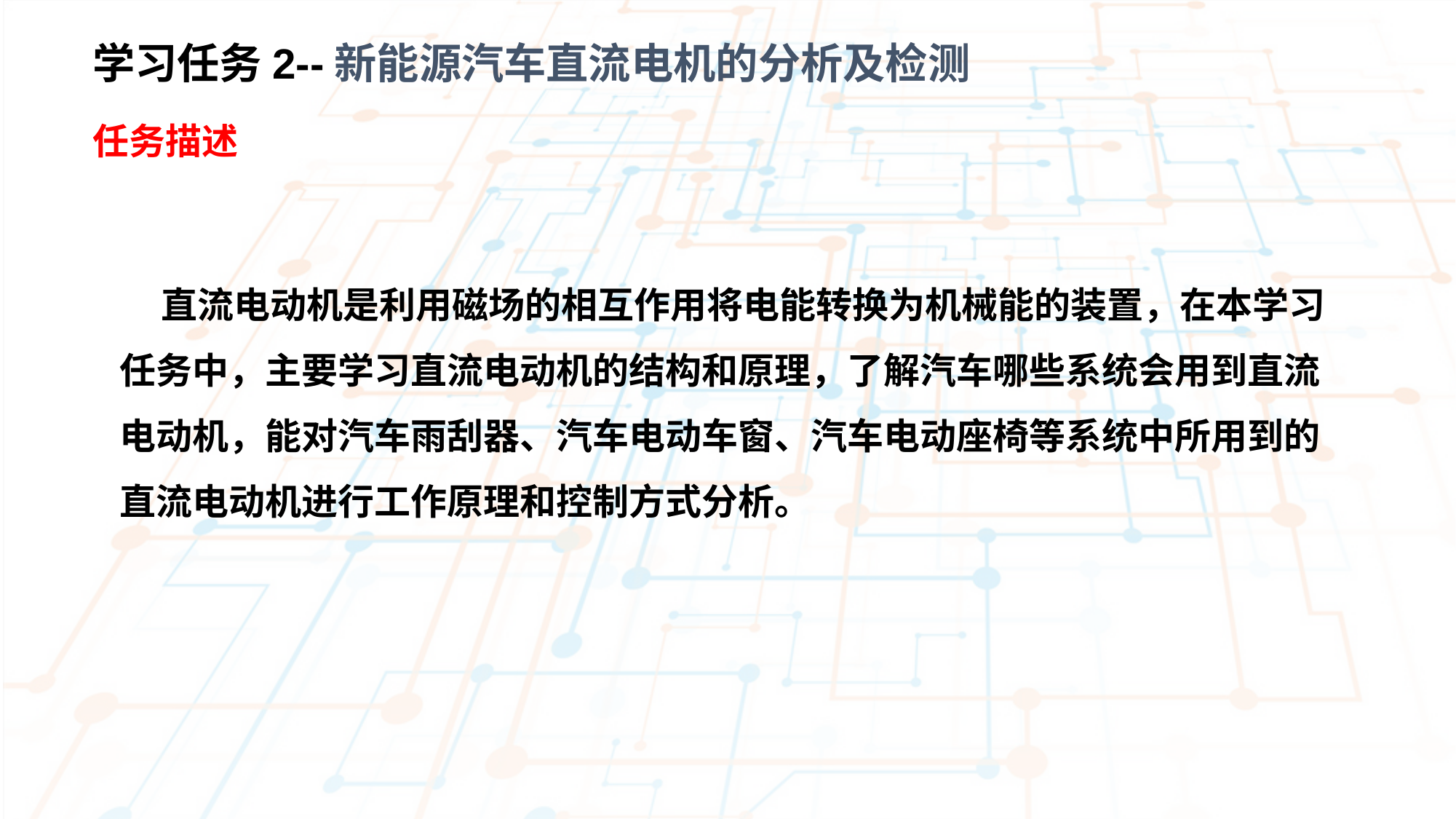

学习任务2--新能源汽车直流电机的分析及检测
任务描述

    直流电动机是利用磁场的相互作用将电能转换为机械能的装置，在本学习任务中，主要学习直流电动机的结构和原理，了解汽车哪些系统会用到直流电动机，能对汽车雨刮器、汽车电动车窗、汽车电动座椅等系统中所用到的直流电动机进行工作原理和控制方式分析。